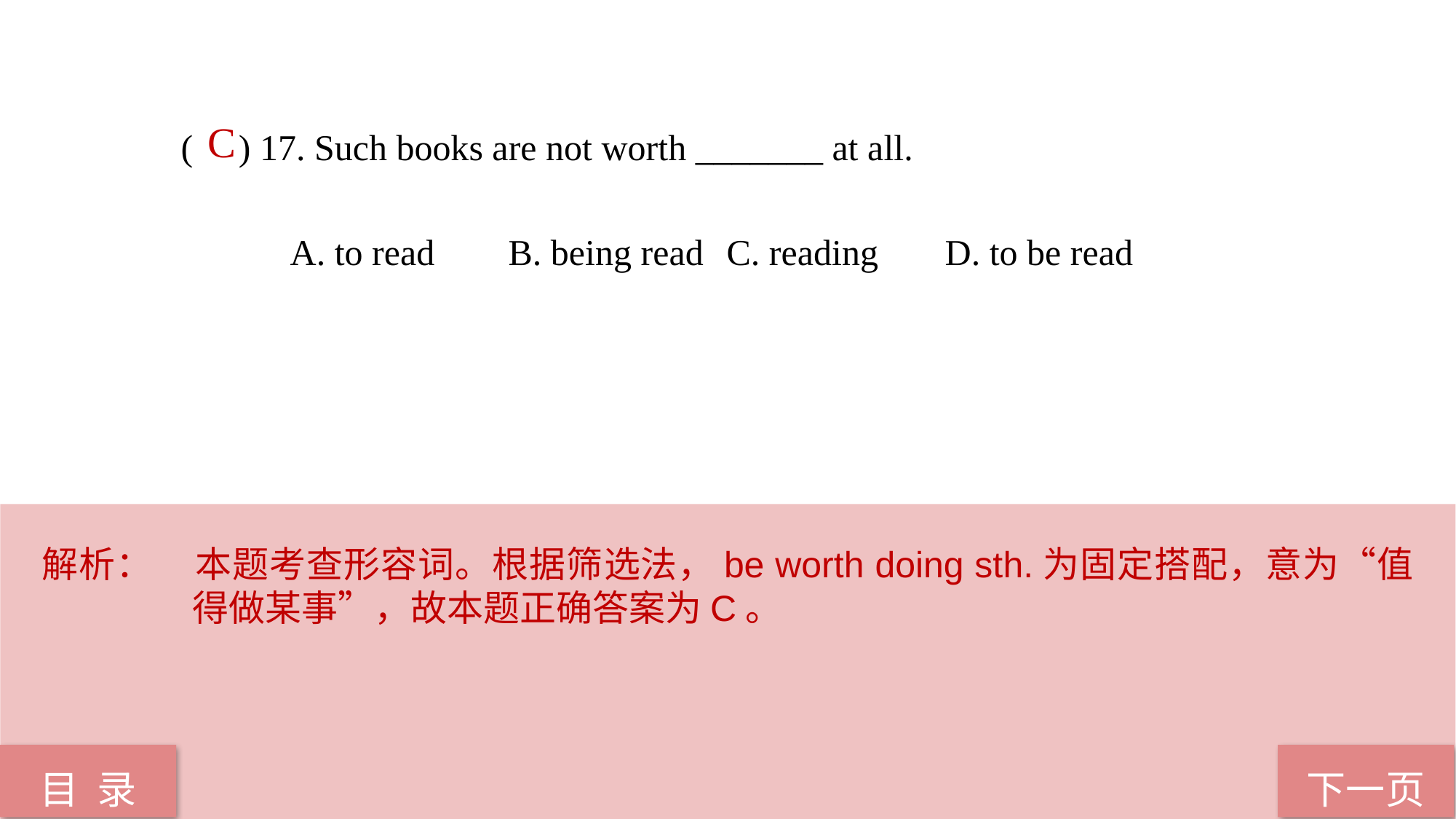

C
(     ) 17. Such books are not worth _______ at all.

	A. to read 	B. being read 	C. reading 	D. to be read
解析：	本题考查形容词。根据筛选法，be worth doing sth.为固定搭配，意为“值得做某事”，故本题正确答案为C。